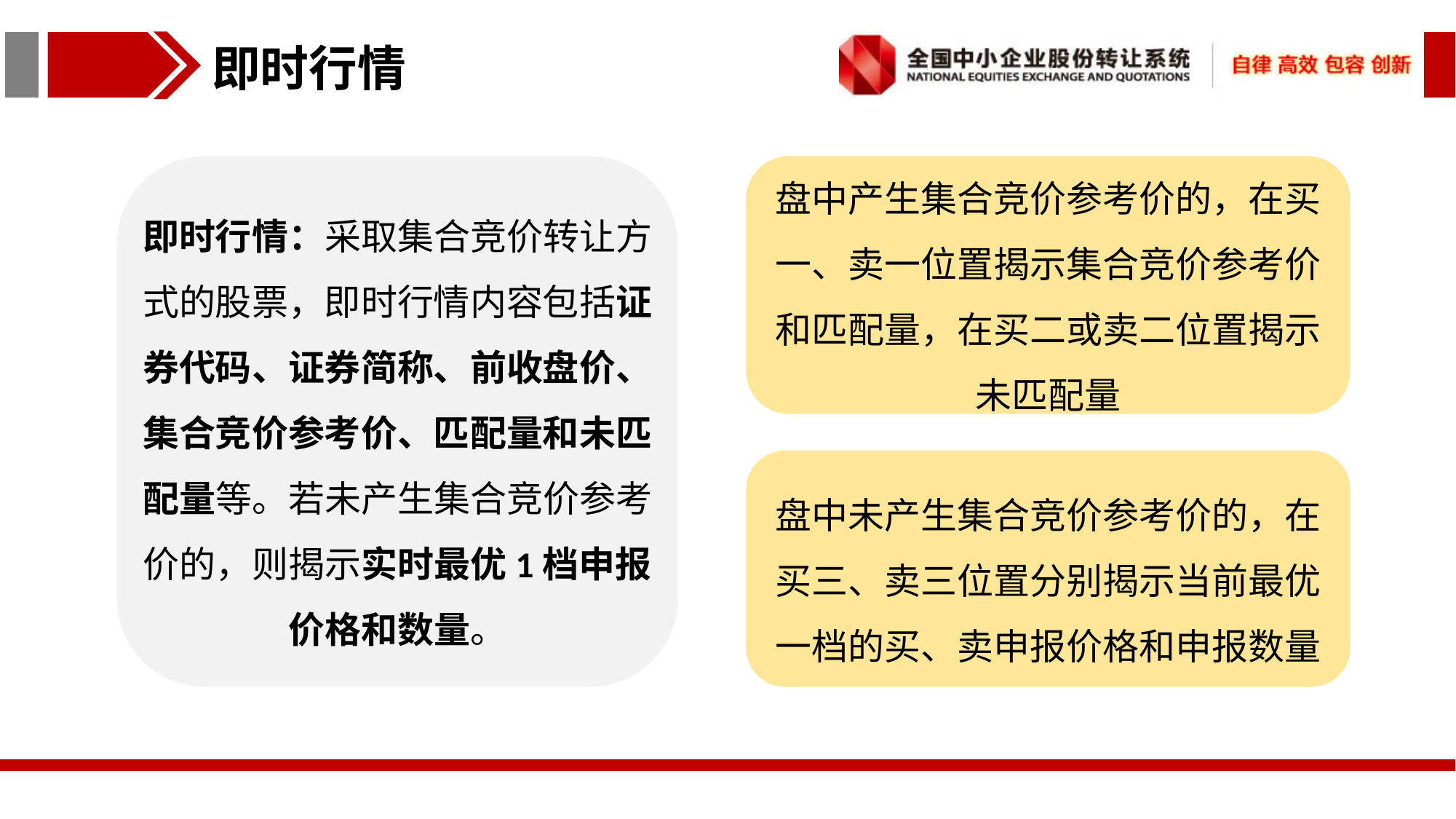

即时行情
即时行情：采取集合竞价转让方式的股票，即时行情内容包括证券代码、证券简称、前收盘价、集合竞价参考价、匹配量和未匹配量等。若未产生集合竞价参考价的，则揭示实时最优1档申报价格和数量。
盘中产生集合竞价参考价的，在买一、卖一位置揭示集合竞价参考价和匹配量，在买二或卖二位置揭示未匹配量
盘中未产生集合竞价参考价的，在买三、卖三位置分别揭示当前最优一档的买、卖申报价格和申报数量
32